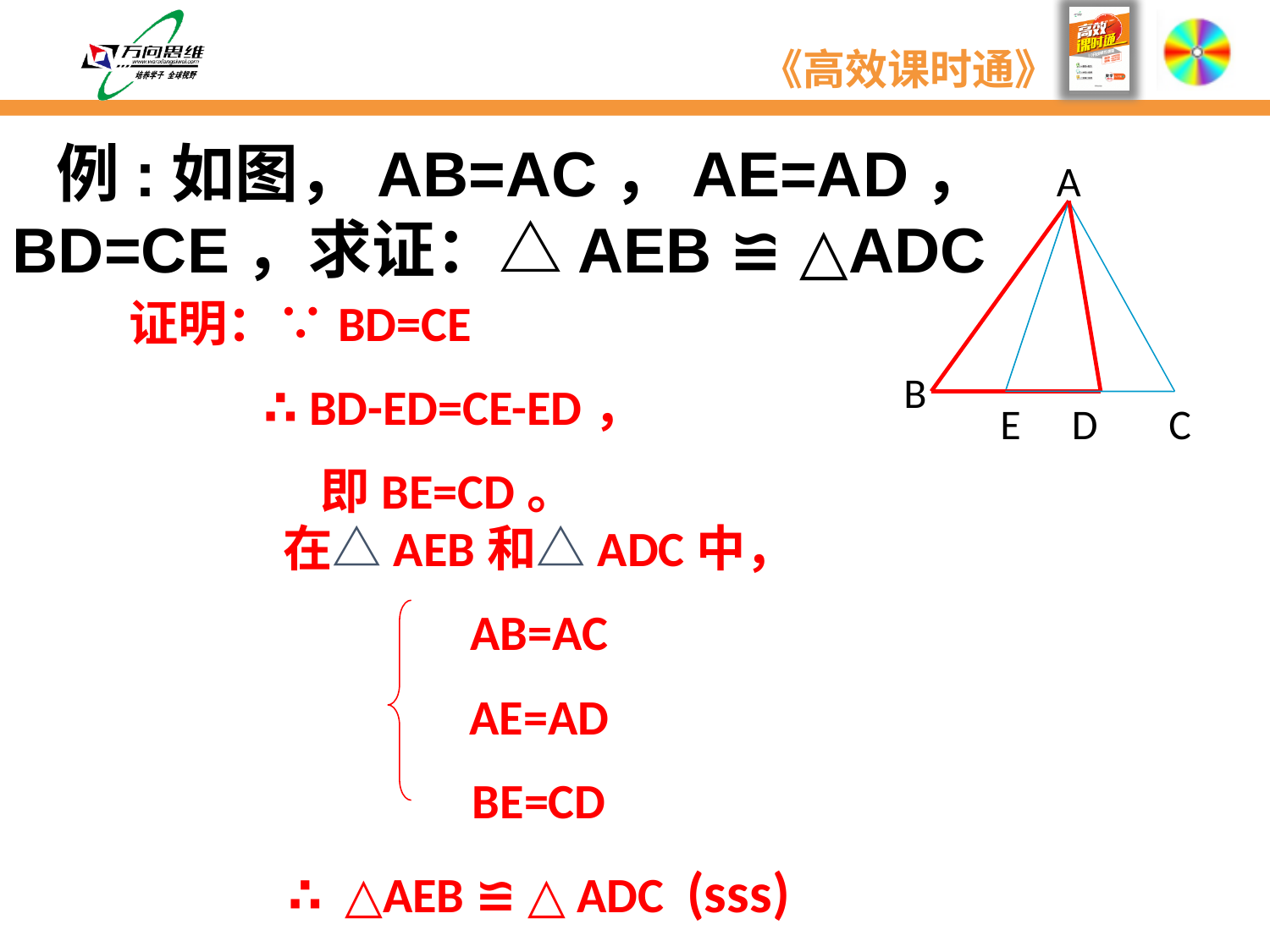

例:如图，AB=AC，AE=AD，BD=CE，求证：△AEB ≌ △ADC
A

B

E
D

C
证明：∵BD=CE
            ∴ BD-ED=CE-ED，
                即BE=CD。
在△AEB和△ADC中，
AB=AC
AE=AD
BE=CD
∴  △AEB ≌ △ ADC  (sss)